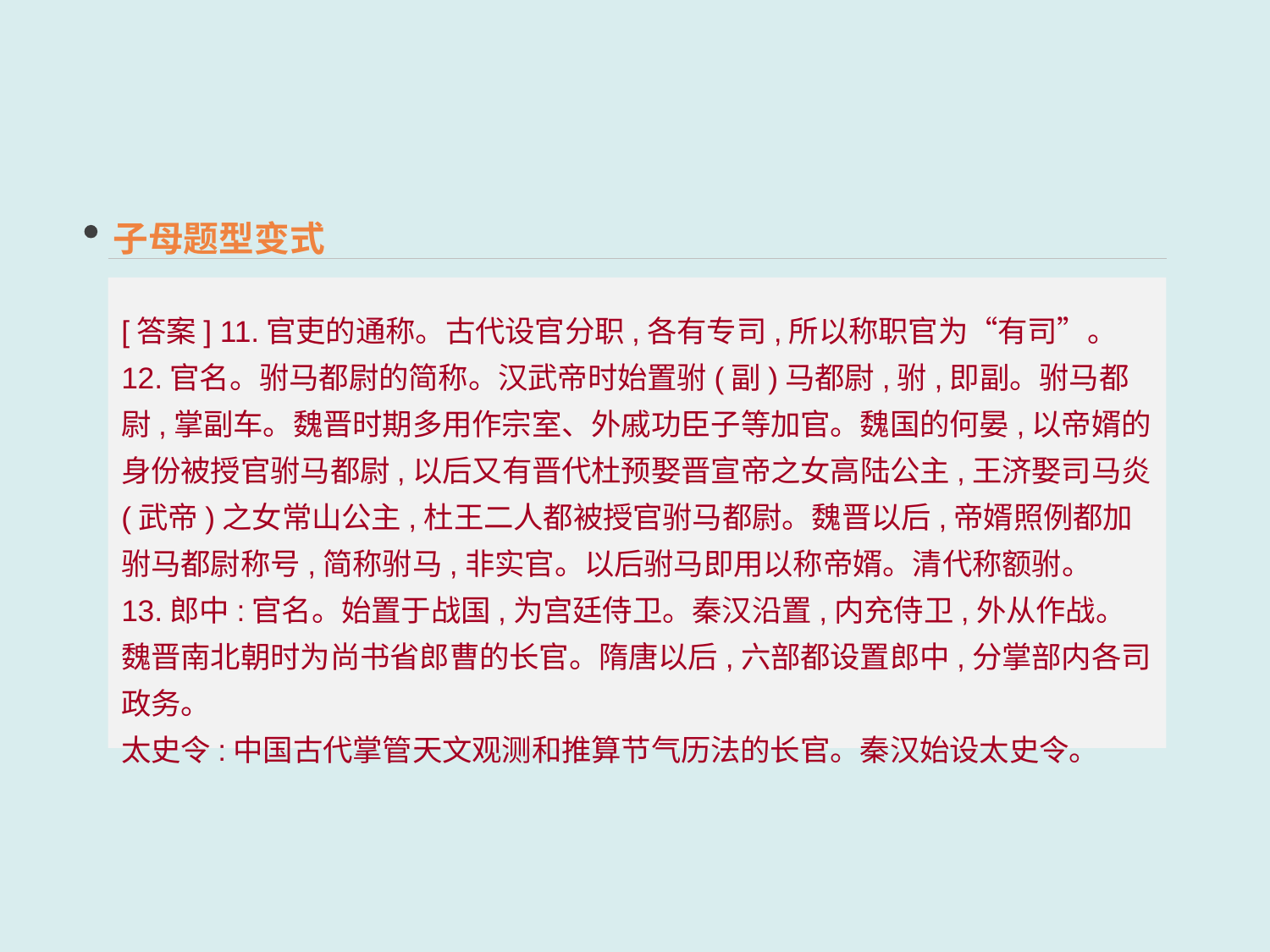

子母题型变式

[答案] 11.官吏的通称。古代设官分职,各有专司,所以称职官为“有司”。
12.官名。驸马都尉的简称。汉武帝时始置驸(副)马都尉,驸,即副。驸马都尉,掌副车。魏晋时期多用作宗室、外戚功臣子等加官。魏国的何晏,以帝婿的身份被授官驸马都尉,以后又有晋代杜预娶晋宣帝之女高陆公主,王济娶司马炎(武帝)之女常山公主,杜王二人都被授官驸马都尉。魏晋以后,帝婿照例都加驸马都尉称号,简称驸马,非实官。以后驸马即用以称帝婿。清代称额驸。
13.郎中:官名。始置于战国,为宫廷侍卫。秦汉沿置,内充侍卫,外从作战。魏晋南北朝时为尚书省郎曹的长官。隋唐以后,六部都设置郎中,分掌部内各司政务。
太史令:中国古代掌管天文观测和推算节气历法的长官。秦汉始设太史令。